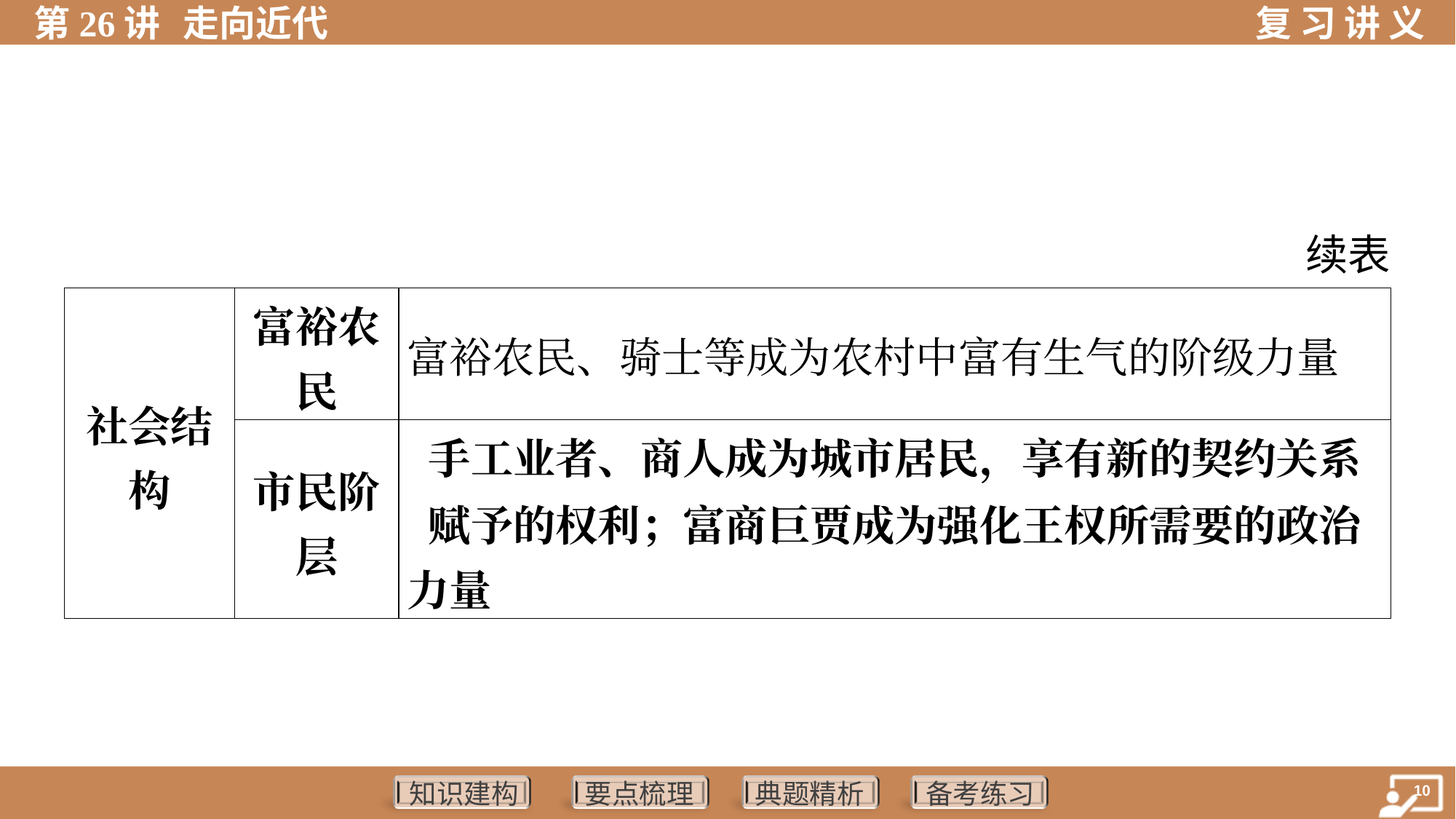

续表
| 社会结 构 | 富裕农 民 | 富裕农民、骑士等成为农村中富有生气的阶级力量 |  |
| --- | --- | --- | --- |
|  | 市民阶 层 | 手工业者、商人成为城市居民，享有新的契约关系 赋予的权利；富商巨贾成为强化王权所需要的政治 力量 |  |